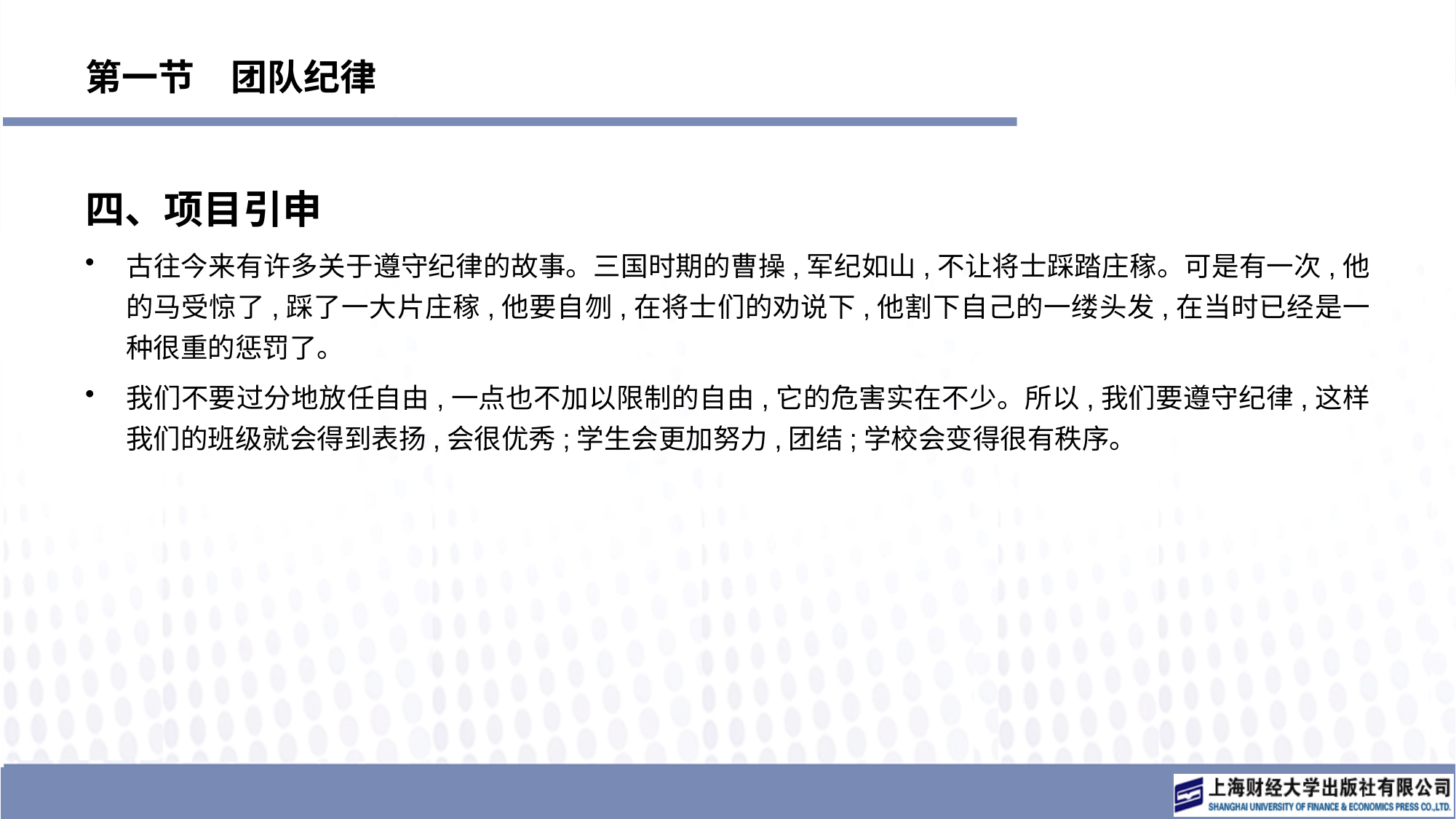

# 第一节　团队纪律
四、项目引申
古往今来有许多关于遵守纪律的故事。三国时期的曹操,军纪如山,不让将士踩踏庄稼。可是有一次,他的马受惊了,踩了一大片庄稼,他要自刎,在将士们的劝说下,他割下自己的一缕头发,在当时已经是一种很重的惩罚了。
我们不要过分地放任自由,一点也不加以限制的自由,它的危害实在不少。所以,我们要遵守纪律,这样我们的班级就会得到表扬,会很优秀;学生会更加努力,团结;学校会变得很有秩序。